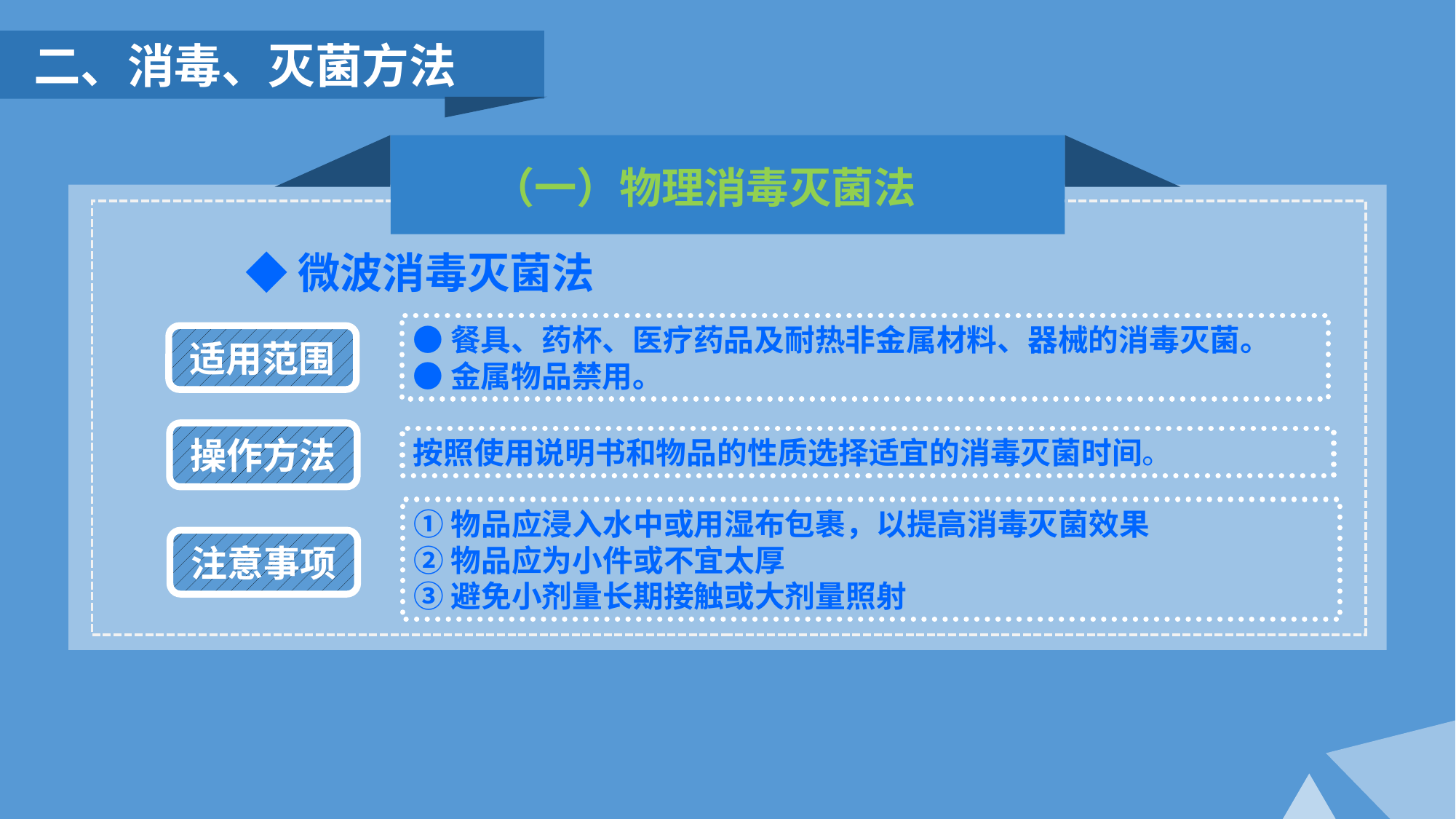

二、消毒、灭菌方法

（一）物理消毒灭菌法

◆微波消毒灭菌法

●餐具、药杯、医疗药品及耐热非金属材料、器械的消毒灭菌。
●金属物品禁用。
适用范围
操作方法
按照使用说明书和物品的性质选择适宜的消毒灭菌时间。
①物品应浸入水中或用湿布包裹，以提高消毒灭菌效果
②物品应为小件或不宜太厚
③避免小剂量长期接触或大剂量照射
注意事项